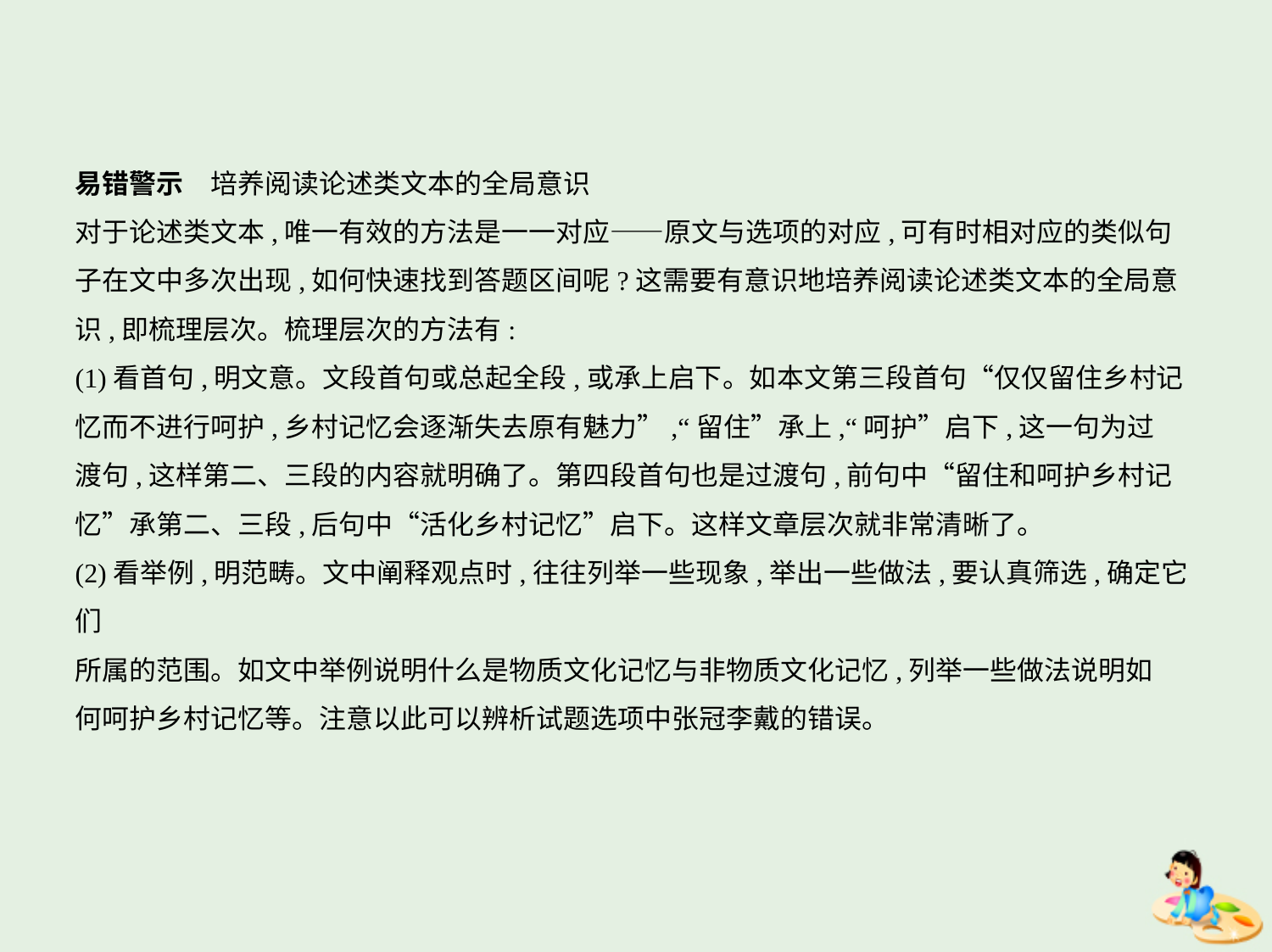

易错警示　培养阅读论述类文本的全局意识
对于论述类文本,唯一有效的方法是一一对应——原文与选项的对应,可有时相对应的类似句
子在文中多次出现,如何快速找到答题区间呢?这需要有意识地培养阅读论述类文本的全局意
识,即梳理层次。梳理层次的方法有:
(1)看首句,明文意。文段首句或总起全段,或承上启下。如本文第三段首句“仅仅留住乡村记
忆而不进行呵护,乡村记忆会逐渐失去原有魅力”,“留住”承上,“呵护”启下,这一句为过
渡句,这样第二、三段的内容就明确了。第四段首句也是过渡句,前句中“留住和呵护乡村记
忆”承第二、三段,后句中“活化乡村记忆”启下。这样文章层次就非常清晰了。
(2)看举例,明范畴。文中阐释观点时,往往列举一些现象,举出一些做法,要认真筛选,确定它们
所属的范围。如文中举例说明什么是物质文化记忆与非物质文化记忆,列举一些做法说明如
何呵护乡村记忆等。注意以此可以辨析试题选项中张冠李戴的错误。